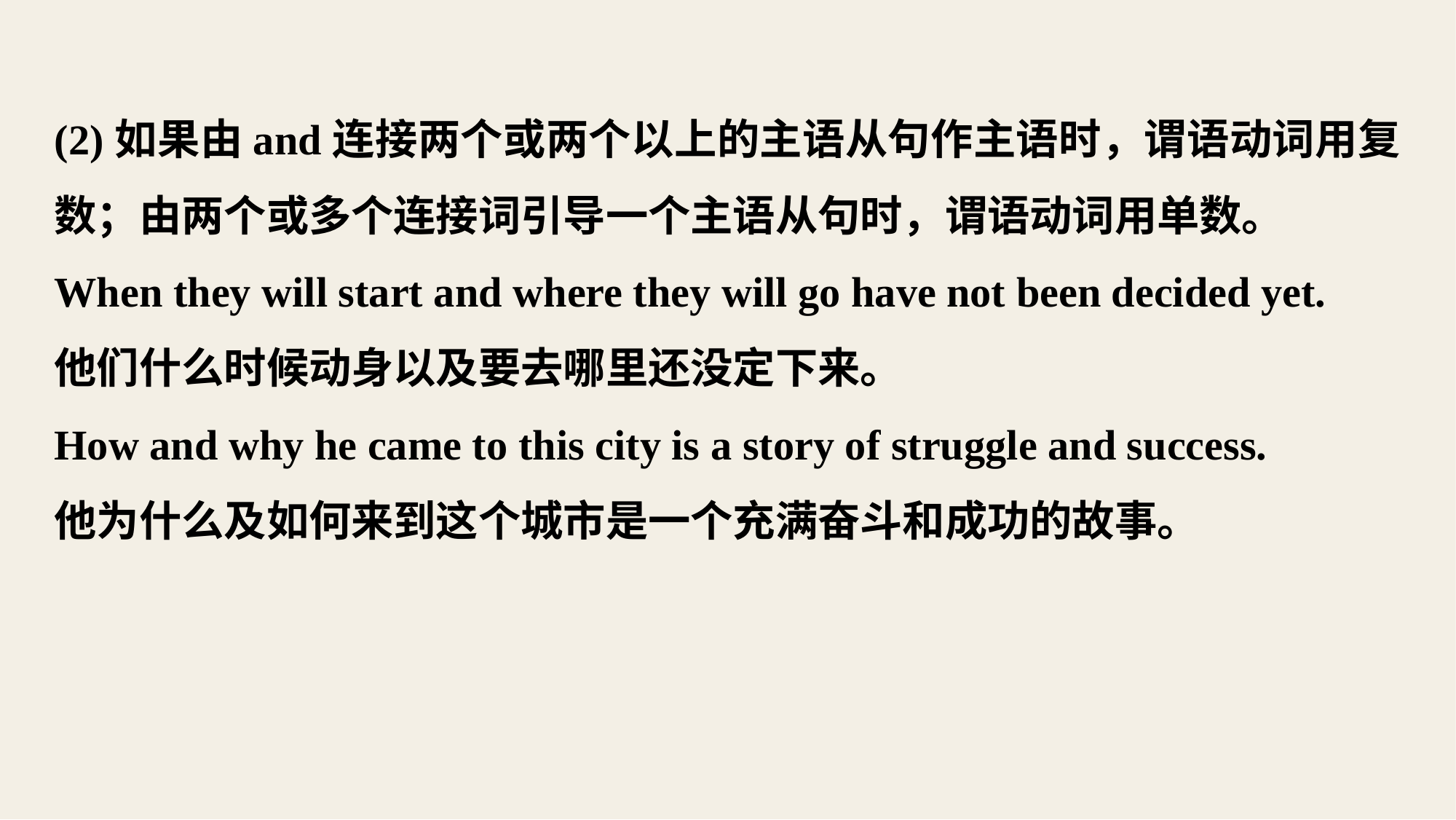

(2)如果由and连接两个或两个以上的主语从句作主语时，谓语动词用复数；由两个或多个连接词引导一个主语从句时，谓语动词用单数。
When they will start and where they will go have not been decided yet.
他们什么时候动身以及要去哪里还没定下来。
How and why he came to this city is a story of struggle and success.
他为什么及如何来到这个城市是一个充满奋斗和成功的故事。